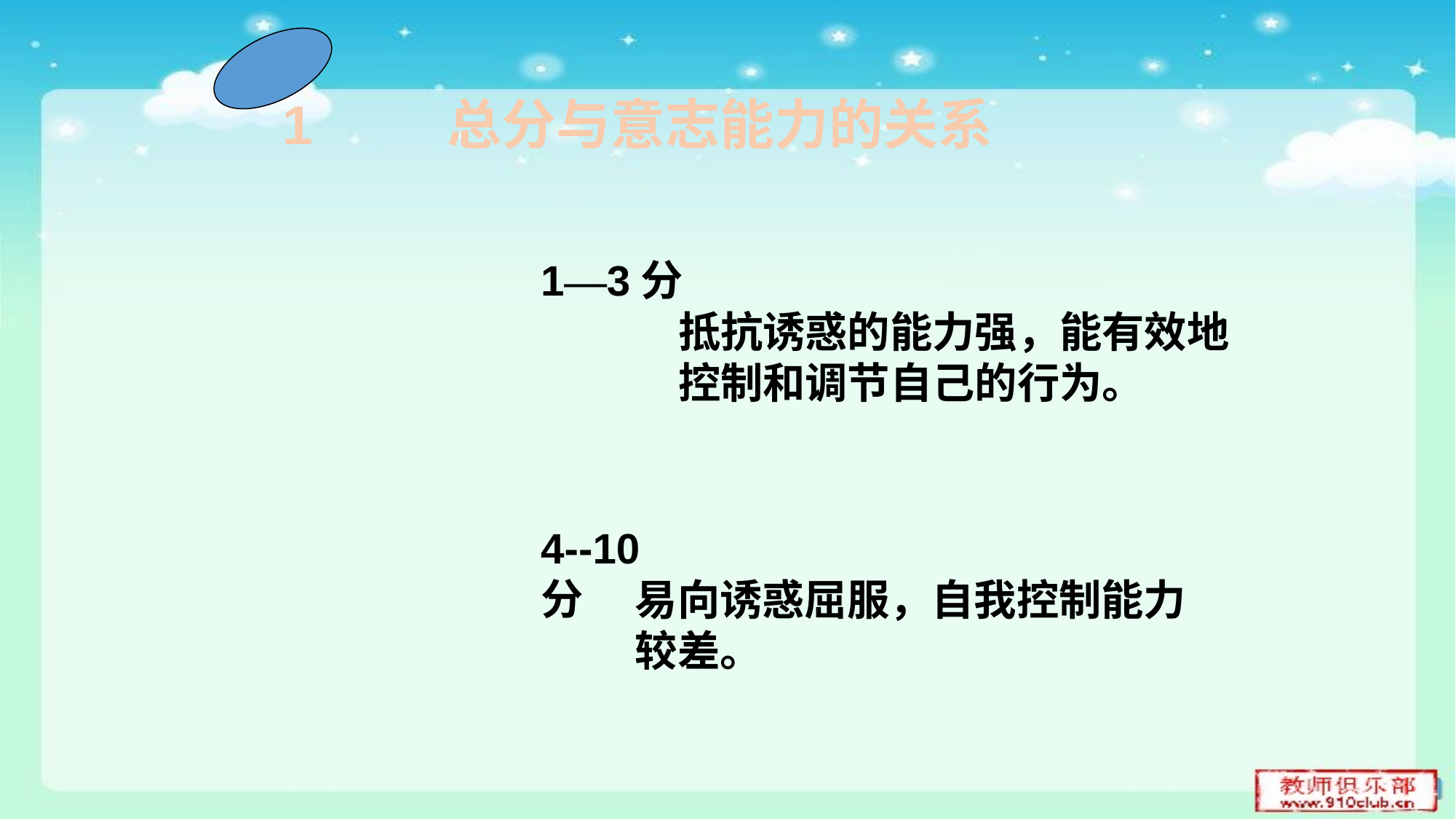

1        总分与意志能力的关系
1—3分
抵抗诱惑的能力强，能有效地控制和调节自己的行为。
4--10分
易向诱惑屈服，自我控制能力较差。